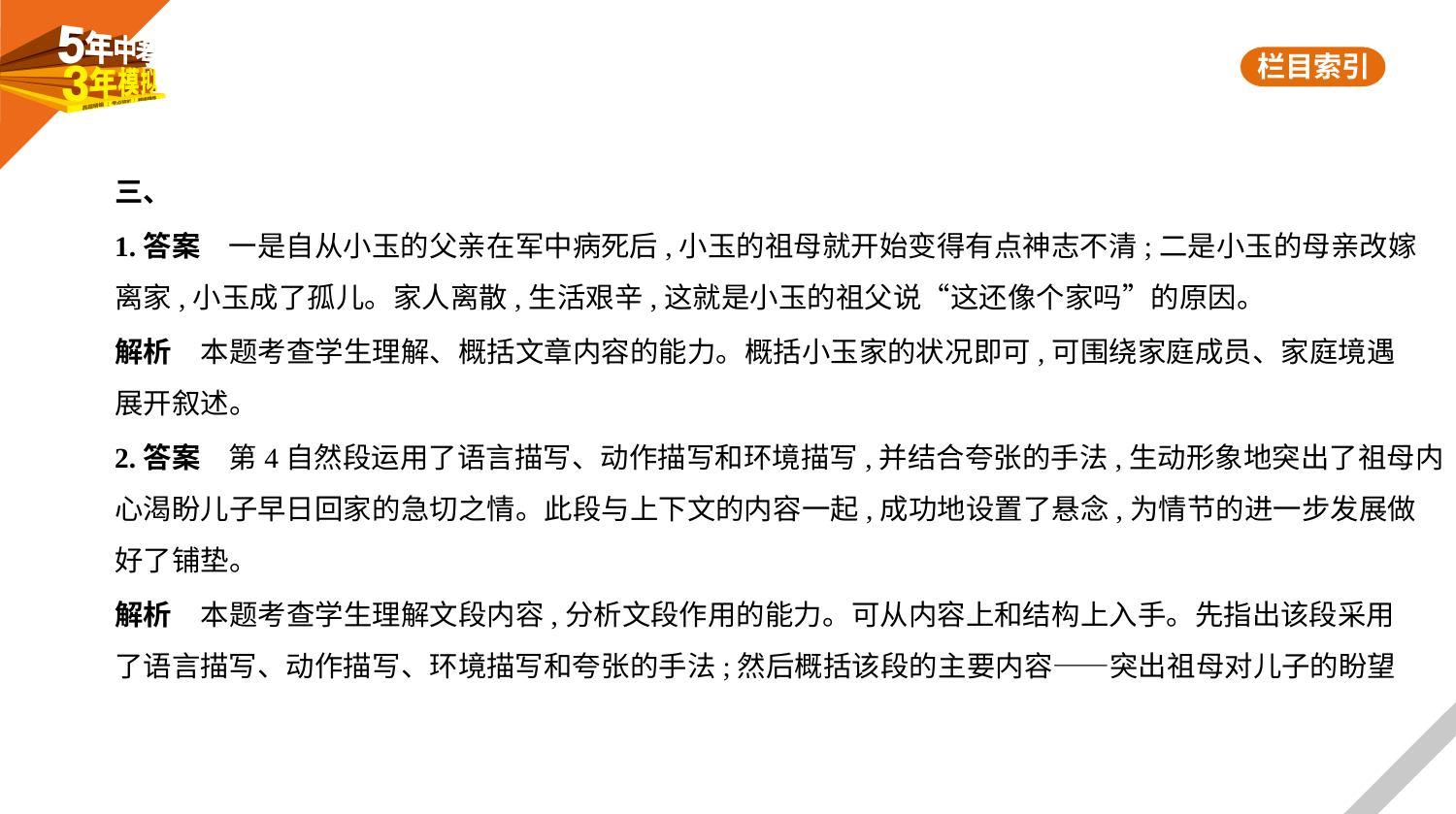

三、
1.答案　一是自从小玉的父亲在军中病死后,小玉的祖母就开始变得有点神志不清;二是小玉的母亲改嫁
离家,小玉成了孤儿。家人离散,生活艰辛,这就是小玉的祖父说“这还像个家吗”的原因。
解析　本题考查学生理解、概括文章内容的能力。概括小玉家的状况即可,可围绕家庭成员、家庭境遇
展开叙述。
2.答案　第4自然段运用了语言描写、动作描写和环境描写,并结合夸张的手法,生动形象地突出了祖母内
心渴盼儿子早日回家的急切之情。此段与上下文的内容一起,成功地设置了悬念,为情节的进一步发展做
好了铺垫。
解析　本题考查学生理解文段内容,分析文段作用的能力。可从内容上和结构上入手。先指出该段采用
了语言描写、动作描写、环境描写和夸张的手法;然后概括该段的主要内容——突出祖母对儿子的盼望